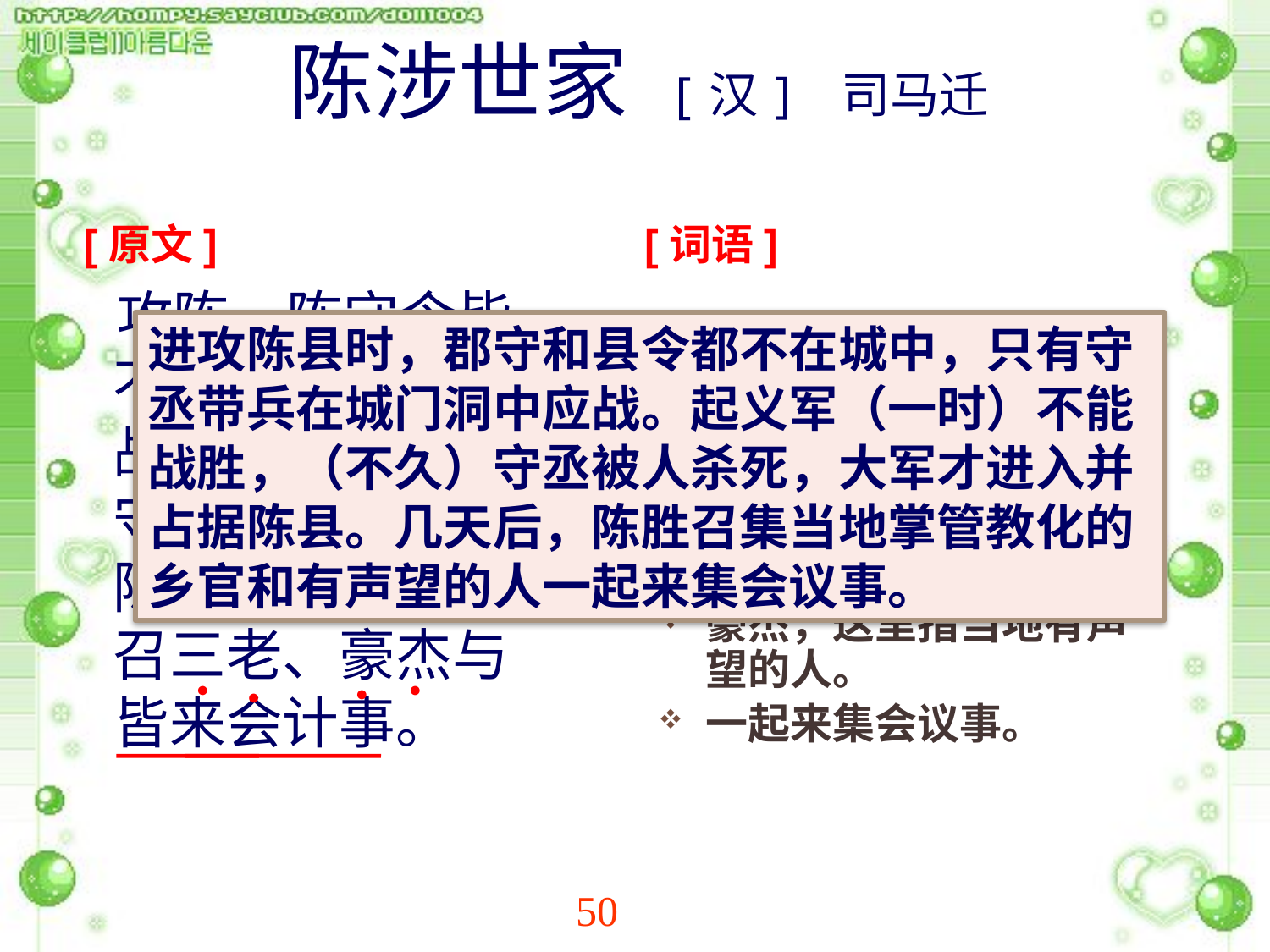

# 陈涉世家 [汉] 司马迁

[原文]
[词语]

   攻陈，陈守令皆不在，独守丞与战谯门中。弗胜，守丞死，乃入据陈。数日，号令召三老、豪杰与皆来会计事。

郡守、县令都不在。
守城的官员。
城门洞里。
封建社会里掌管教化的乡官。
豪杰，这里指当地有声望的人。
一起来集会议事。

进攻陈县时，郡守和县令都不在城中，只有守丞带兵在城门洞中应战。起义军（一时）不能战胜，（不久）守丞被人杀死，大军才进入并占据陈县。几天后，陈胜召集当地掌管教化的乡官和有声望的人一起来集会议事。
●
●
●
●
●
●
●

●
●
●
●
●
●
●

50